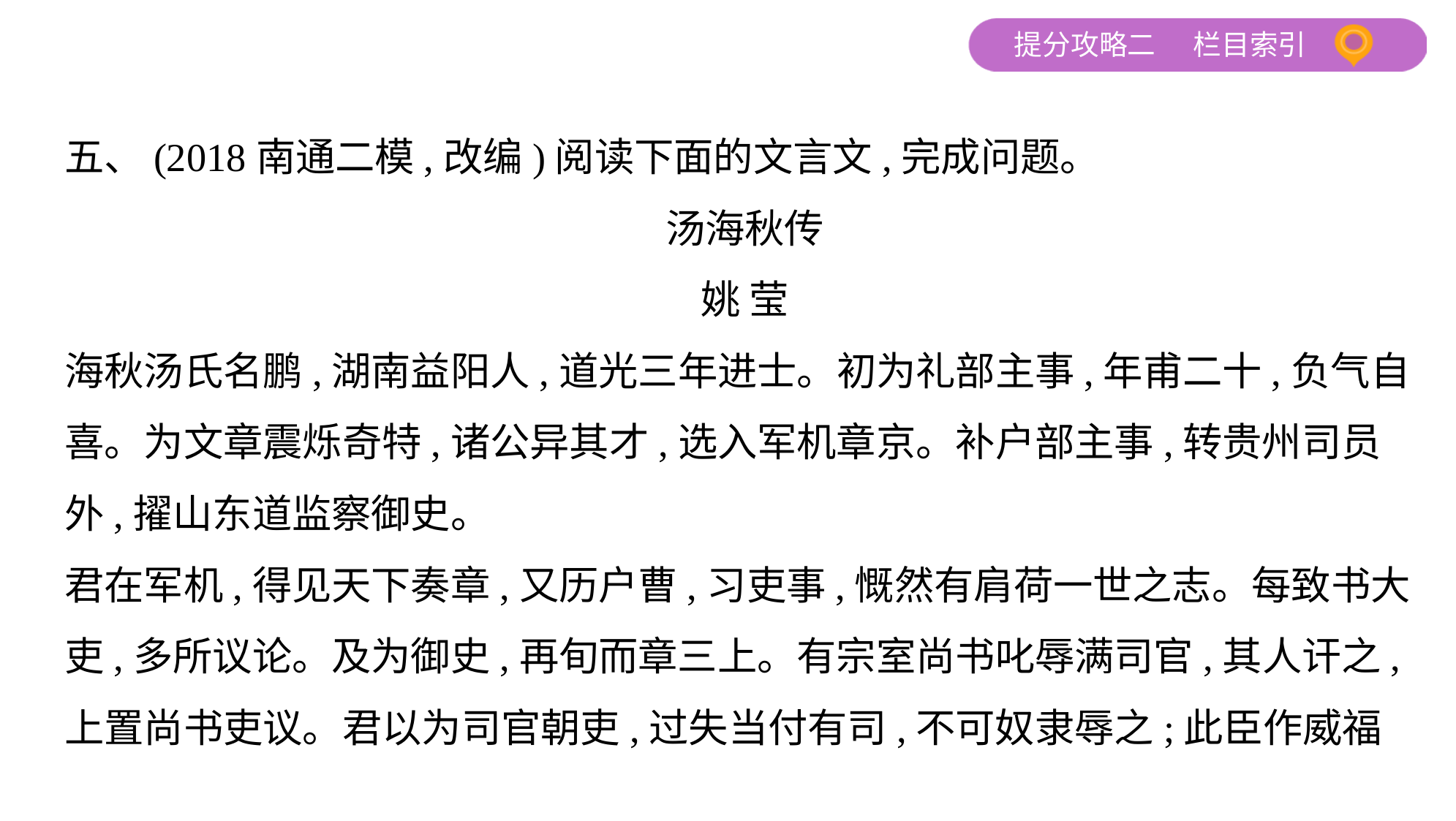

五、(2018南通二模,改编)阅读下面的文言文,完成问题。
汤海秋传
姚 莹
海秋汤氏名鹏,湖南益阳人,道光三年进士。初为礼部主事,年甫二十,负气自
喜。为文章震烁奇特,诸公异其才,选入军机章京。补户部主事,转贵州司员
外,擢山东道监察御史。
君在军机,得见天下奏章,又历户曹,习吏事,慨然有肩荷一世之志。每致书大
吏,多所议论。及为御史,再旬而章三上。有宗室尚书叱辱满司官,其人讦之,
上置尚书吏议。君以为司官朝吏,过失当付有司,不可奴隶辱之;此臣作威福